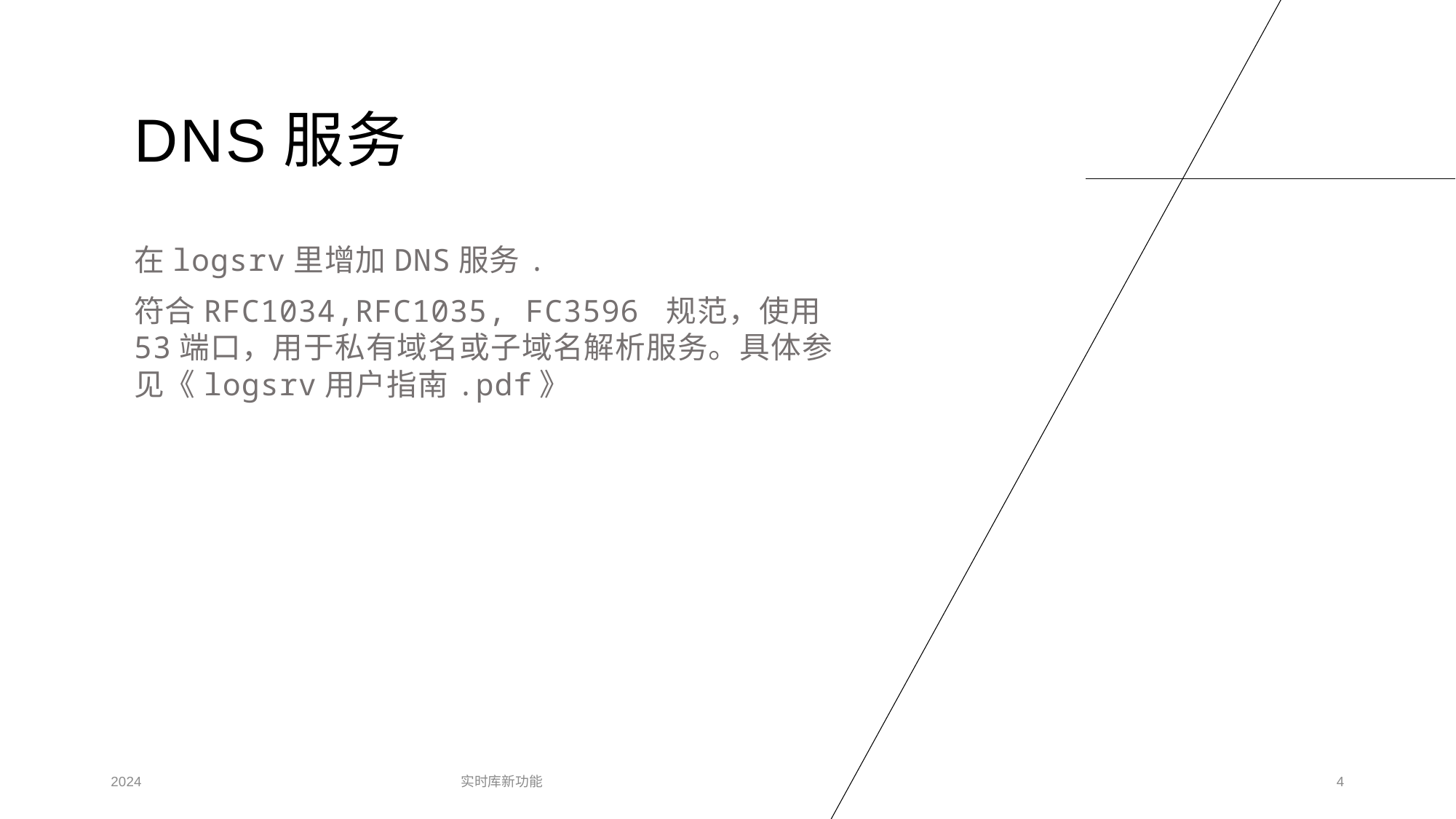

# DNS服务
在logsrv里增加DNS服务.
符合RFC1034,RFC1035, FC3596 规范，使用53端口，用于私有域名或子域名解析服务。具体参见《logsrv用户指南.pdf》
2024
实时库新功能
4